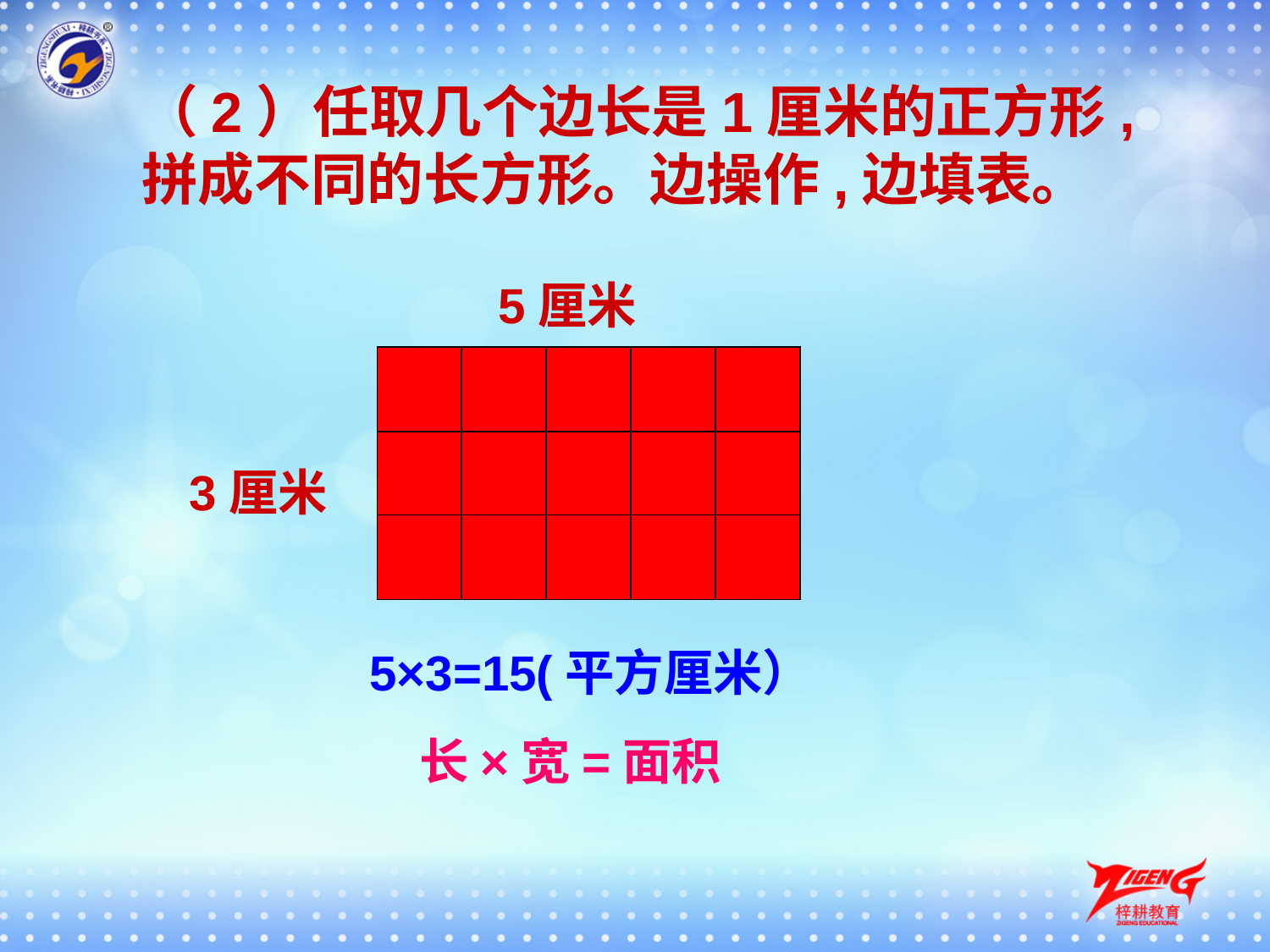

（2）任取几个边长是1厘米的正方形,拼成不同的长方形。边操作,边填表。
5厘米

3厘米

5×3=15(平方厘米）
长×宽=面积